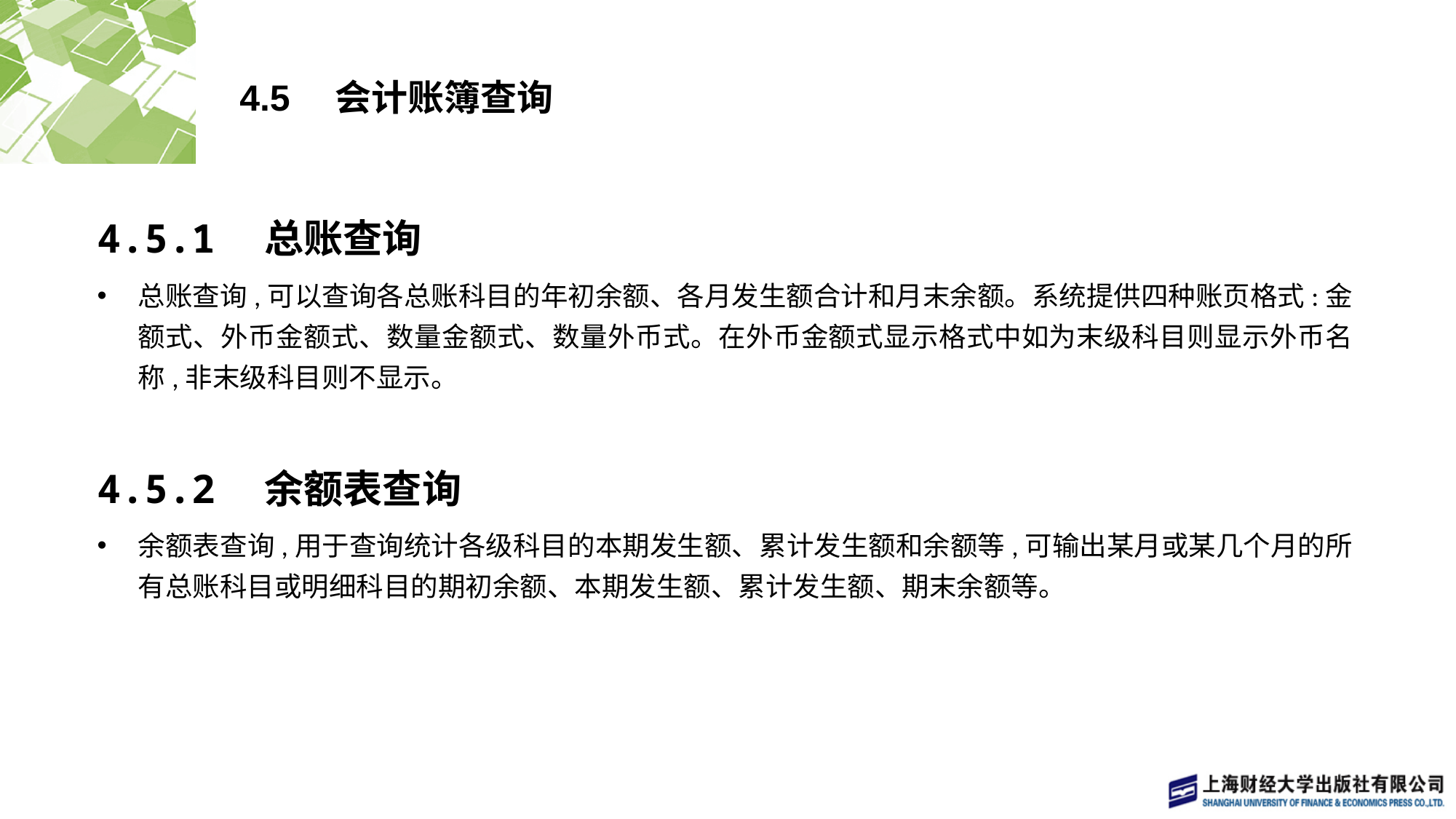

# 4.5　会计账簿查询
4.5.1　总账查询
总账查询,可以查询各总账科目的年初余额、各月发生额合计和月末余额。系统提供四种账页格式:金额式、外币金额式、数量金额式、数量外币式。在外币金额式显示格式中如为末级科目则显示外币名称,非末级科目则不显示。

4.5.2　余额表查询
余额表查询,用于查询统计各级科目的本期发生额、累计发生额和余额等,可输出某月或某几个月的所有总账科目或明细科目的期初余额、本期发生额、累计发生额、期末余额等。